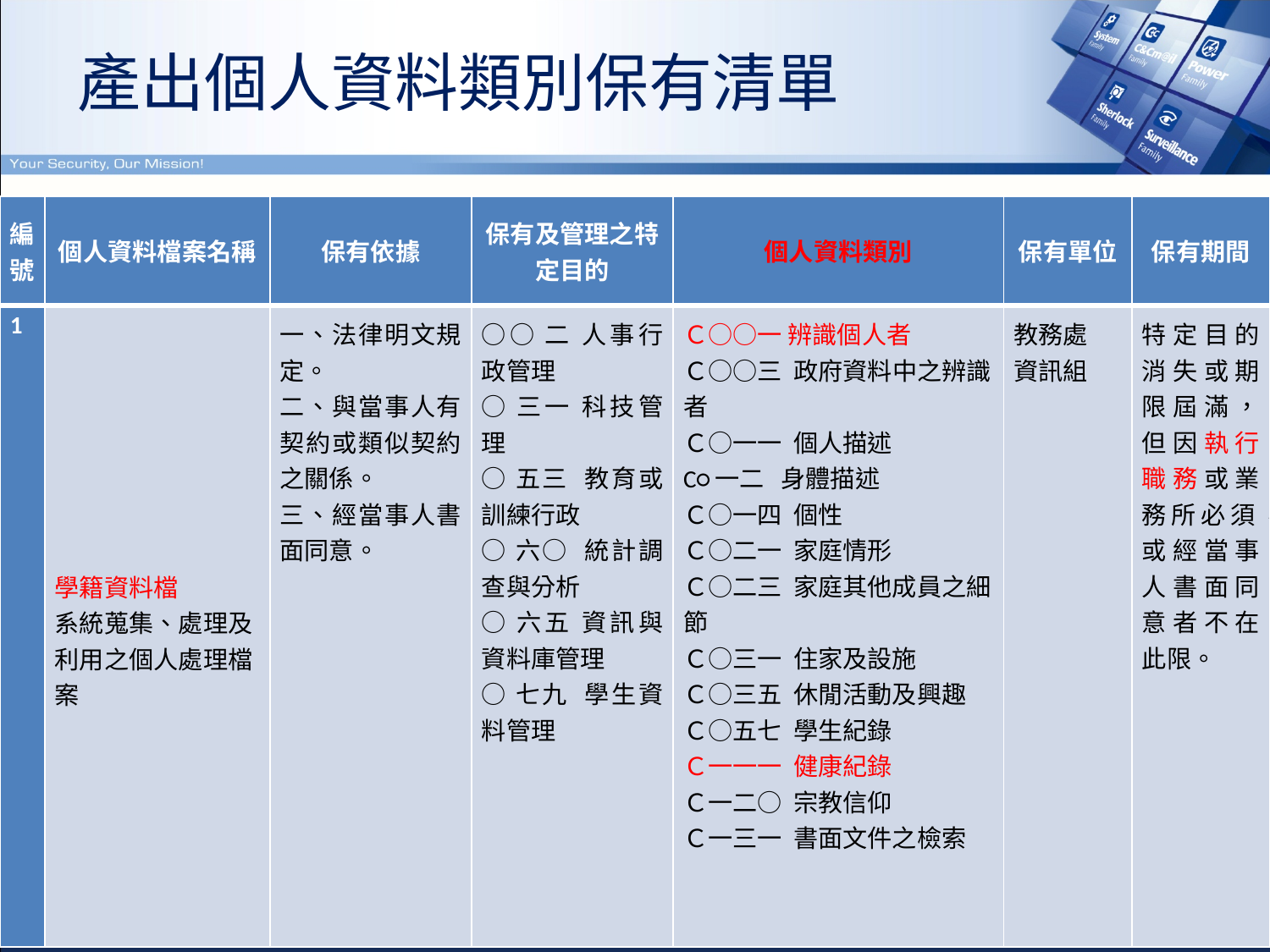

產出個人資料類別保有清單
| 編號 | 個人資料檔案名稱 | 保有依據 | 保有及管理之特定目的 | 個人資料類別 | 保有單位 | 保有期間 |
| --- | --- | --- | --- | --- | --- | --- |
| 1 | 學籍資料檔 系統蒐集、處理及利用之個人處理檔案 | 一、法律明文規定。 二、與當事人有契約或類似契約之關係。 三、經當事人書面同意。 | ○○二 人事行政管理 ○三一 科技管理 ○五三 教育或訓練行政 ○六○ 統計調查與分析 ○六五 資訊與資料庫管理 ○七九 學生資料管理 | Ｃ○○一 辨識個人者 Ｃ○○三 政府資料中之辨識者 Ｃ○一一 個人描述 C○一二 身體描述 Ｃ○一四 個性 Ｃ○二一 家庭情形 Ｃ○二三 家庭其他成員之細節 Ｃ○三一 住家及設施 Ｃ○三五 休閒活動及興趣 Ｃ○五七 學生紀錄 Ｃ一一一 健康紀錄 Ｃ一二○ 宗教信仰 Ｃ一三一 書面文件之檢索 | 教務處 資訊組 | 特定目的消失或期限屆滿，但因執行職務或業務所必須，或經當事人書面同意者不在此限。 |
#
10